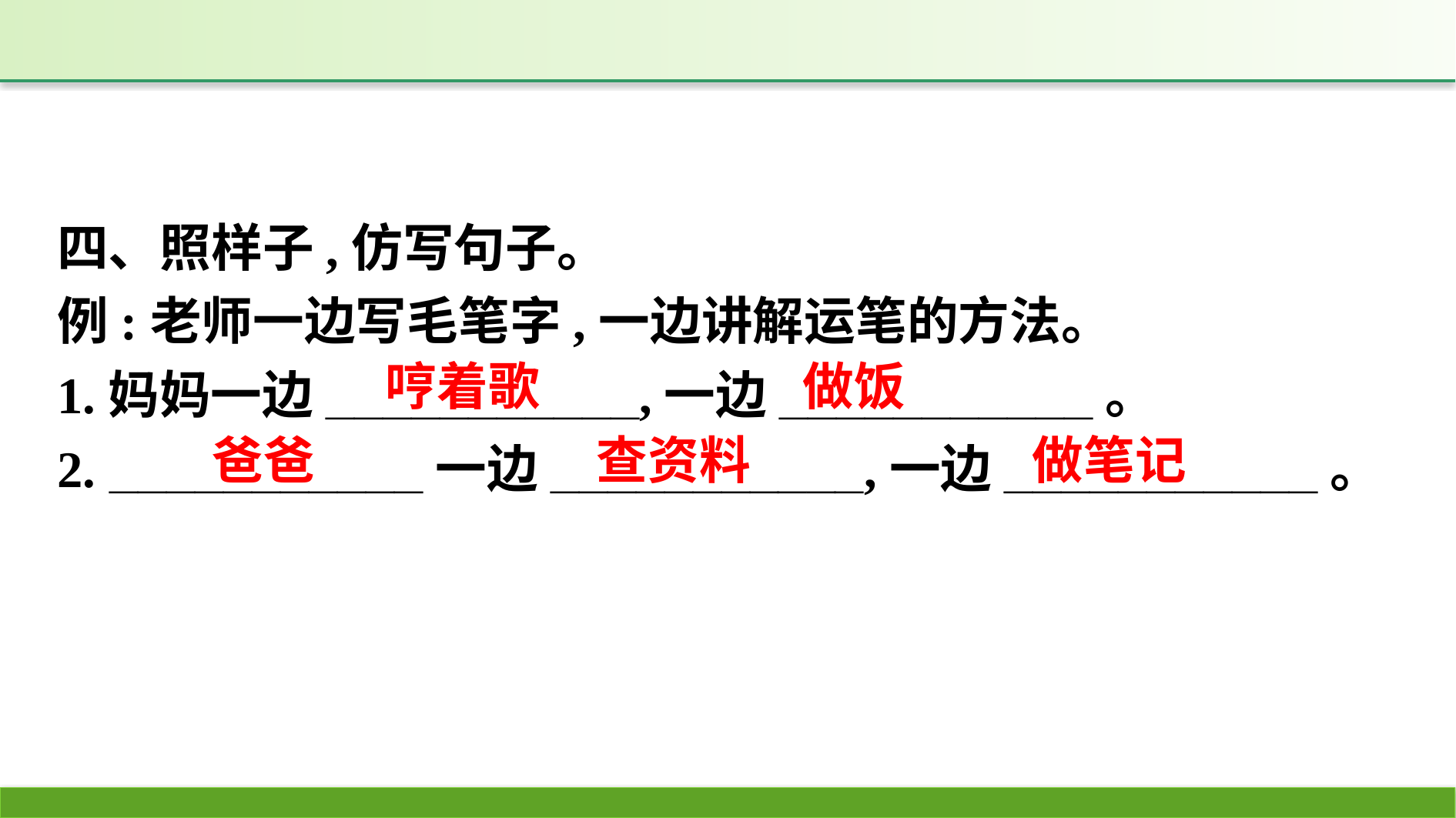

四、照样子,仿写句子。
例:老师一边写毛笔字,一边讲解运笔的方法。
1.妈妈一边___________,一边___________。
2. ___________一边___________,一边___________。
哼着歌
做饭
查资料
做笔记
爸爸